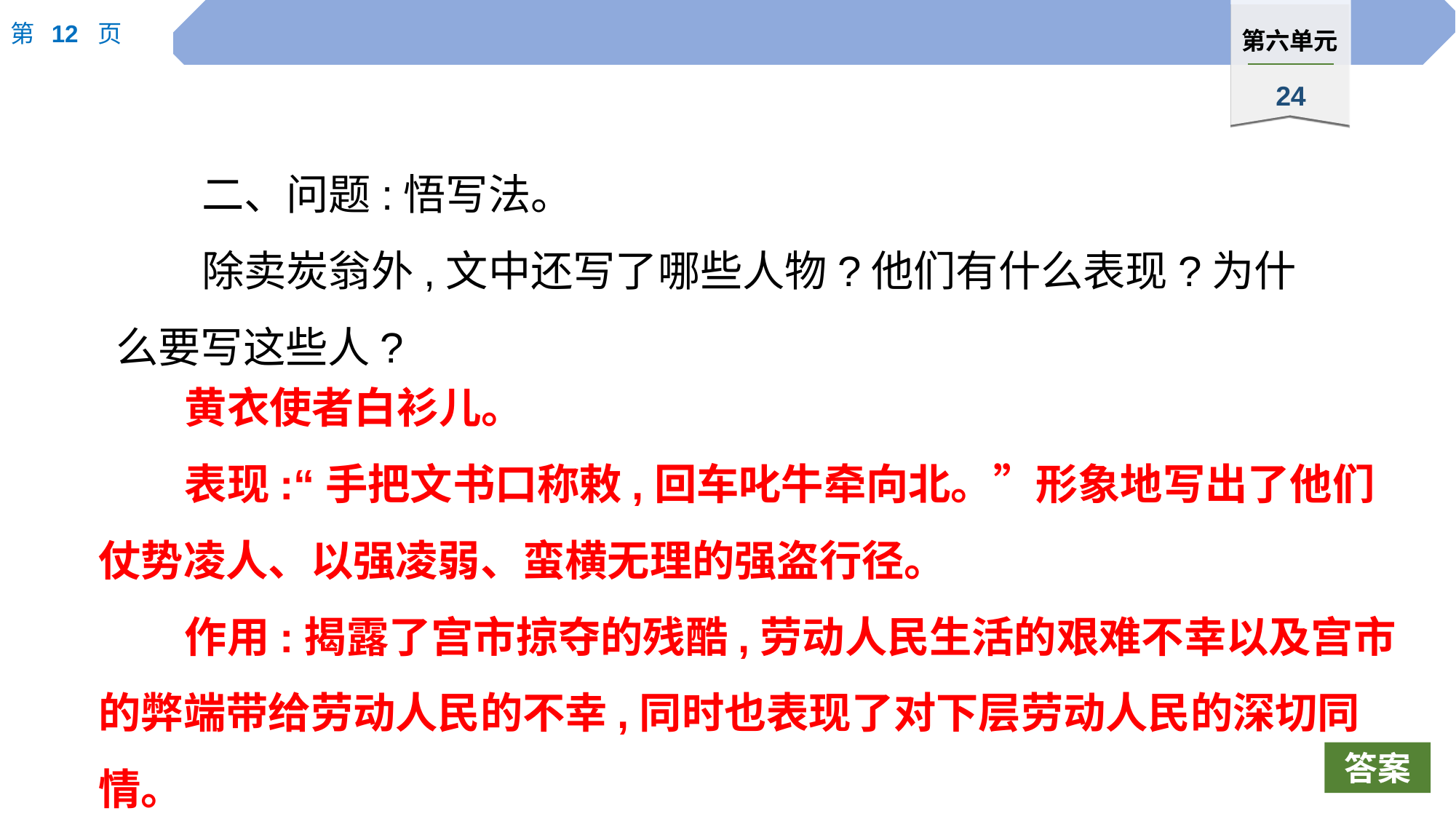

二、问题:悟写法。
除卖炭翁外,文中还写了哪些人物?他们有什么表现?为什么要写这些人?

黄衣使者白衫儿。
表现:“手把文书口称敕,回车叱牛牵向北。”形象地写出了他们仗势凌人、以强凌弱、蛮横无理的强盗行径。
作用:揭露了宫市掠夺的残酷,劳动人民生活的艰难不幸以及宫市的弊端带给劳动人民的不幸,同时也表现了对下层劳动人民的深切同情。
答案